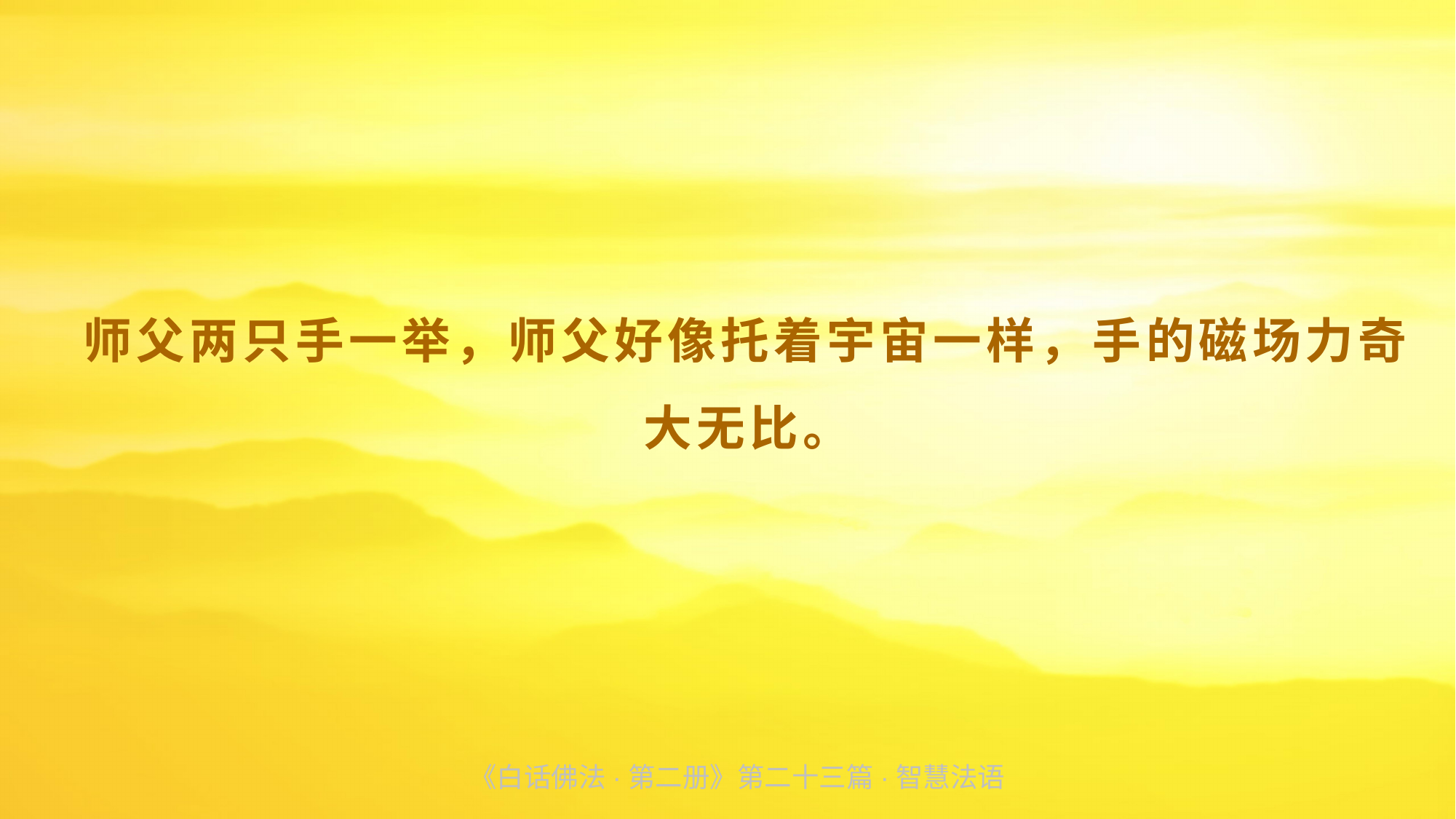

师父两只手一举，师父好像托着宇宙一样，手的磁场力奇大无比。
  《白话佛法·第二册》第二十三篇·智慧法语